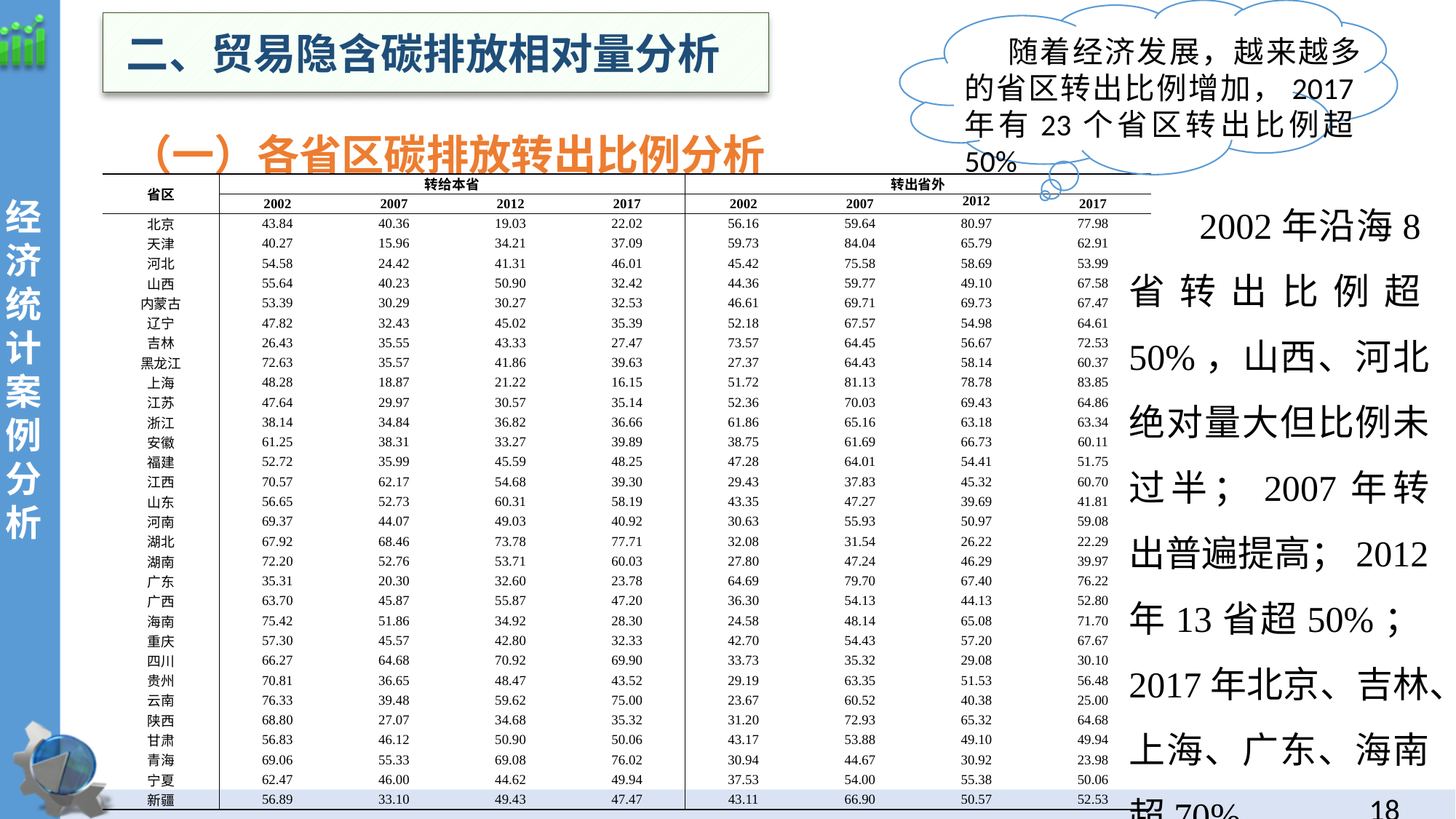

二、贸易隐含碳排放相对量分析
    随着经济发展，越来越多的省区转出比例增加，2017年有23个省区转出比例超50%
 （一）各省区碳排放转出比例分析

经
济统计案例分析

| 省区 | 转给本省 |  |  |  | 转出省外 |  |  |  |
| --- | --- | --- | --- | --- | --- | --- | --- | --- |
|  | 2002 | 2007 | 2012 | 2017 | 2002 | 2007 | 2012 | 2017 |
| 北京 | 43.84 | 40.36 | 19.03 | 22.02 | 56.16 | 59.64 | 80.97 | 77.98 |
| 天津 | 40.27 | 15.96 | 34.21 | 37.09 | 59.73 | 84.04 | 65.79 | 62.91 |
| 河北 | 54.58 | 24.42 | 41.31 | 46.01 | 45.42 | 75.58 | 58.69 | 53.99 |
| 山西 | 55.64 | 40.23 | 50.90 | 32.42 | 44.36 | 59.77 | 49.10 | 67.58 |
| 内蒙古 | 53.39 | 30.29 | 30.27 | 32.53 | 46.61 | 69.71 | 69.73 | 67.47 |
| 辽宁 | 47.82 | 32.43 | 45.02 | 35.39 | 52.18 | 67.57 | 54.98 | 64.61 |
| 吉林 | 26.43 | 35.55 | 43.33 | 27.47 | 73.57 | 64.45 | 56.67 | 72.53 |
| 黑龙江 | 72.63 | 35.57 | 41.86 | 39.63 | 27.37 | 64.43 | 58.14 | 60.37 |
| 上海 | 48.28 | 18.87 | 21.22 | 16.15 | 51.72 | 81.13 | 78.78 | 83.85 |
| 江苏 | 47.64 | 29.97 | 30.57 | 35.14 | 52.36 | 70.03 | 69.43 | 64.86 |
| 浙江 | 38.14 | 34.84 | 36.82 | 36.66 | 61.86 | 65.16 | 63.18 | 63.34 |
| 安徽 | 61.25 | 38.31 | 33.27 | 39.89 | 38.75 | 61.69 | 66.73 | 60.11 |
| 福建 | 52.72 | 35.99 | 45.59 | 48.25 | 47.28 | 64.01 | 54.41 | 51.75 |
| 江西 | 70.57 | 62.17 | 54.68 | 39.30 | 29.43 | 37.83 | 45.32 | 60.70 |
| 山东 | 56.65 | 52.73 | 60.31 | 58.19 | 43.35 | 47.27 | 39.69 | 41.81 |
| 河南 | 69.37 | 44.07 | 49.03 | 40.92 | 30.63 | 55.93 | 50.97 | 59.08 |
| 湖北 | 67.92 | 68.46 | 73.78 | 77.71 | 32.08 | 31.54 | 26.22 | 22.29 |
| 湖南 | 72.20 | 52.76 | 53.71 | 60.03 | 27.80 | 47.24 | 46.29 | 39.97 |
| 广东 | 35.31 | 20.30 | 32.60 | 23.78 | 64.69 | 79.70 | 67.40 | 76.22 |
| 广西 | 63.70 | 45.87 | 55.87 | 47.20 | 36.30 | 54.13 | 44.13 | 52.80 |
| 海南 | 75.42 | 51.86 | 34.92 | 28.30 | 24.58 | 48.14 | 65.08 | 71.70 |
| 重庆 | 57.30 | 45.57 | 42.80 | 32.33 | 42.70 | 54.43 | 57.20 | 67.67 |
| 四川 | 66.27 | 64.68 | 70.92 | 69.90 | 33.73 | 35.32 | 29.08 | 30.10 |
| 贵州 | 70.81 | 36.65 | 48.47 | 43.52 | 29.19 | 63.35 | 51.53 | 56.48 |
| 云南 | 76.33 | 39.48 | 59.62 | 75.00 | 23.67 | 60.52 | 40.38 | 25.00 |
| 陕西 | 68.80 | 27.07 | 34.68 | 35.32 | 31.20 | 72.93 | 65.32 | 64.68 |
| 甘肃 | 56.83 | 46.12 | 50.90 | 50.06 | 43.17 | 53.88 | 49.10 | 49.94 |
| 青海 | 69.06 | 55.33 | 69.08 | 76.02 | 30.94 | 44.67 | 30.92 | 23.98 |
| 宁夏 | 62.47 | 46.00 | 44.62 | 49.94 | 37.53 | 54.00 | 55.38 | 50.06 |
| 新疆 | 56.89 | 33.10 | 49.43 | 47.47 | 43.11 | 66.90 | 50.57 | 52.53 |
       2002年沿海8省转出比例超50%，山西、河北绝对量大但比例未过半；2007年转出普遍提高；2012年13省超50%；2017年北京、吉林、上海、广东、海南超70%。

。

18